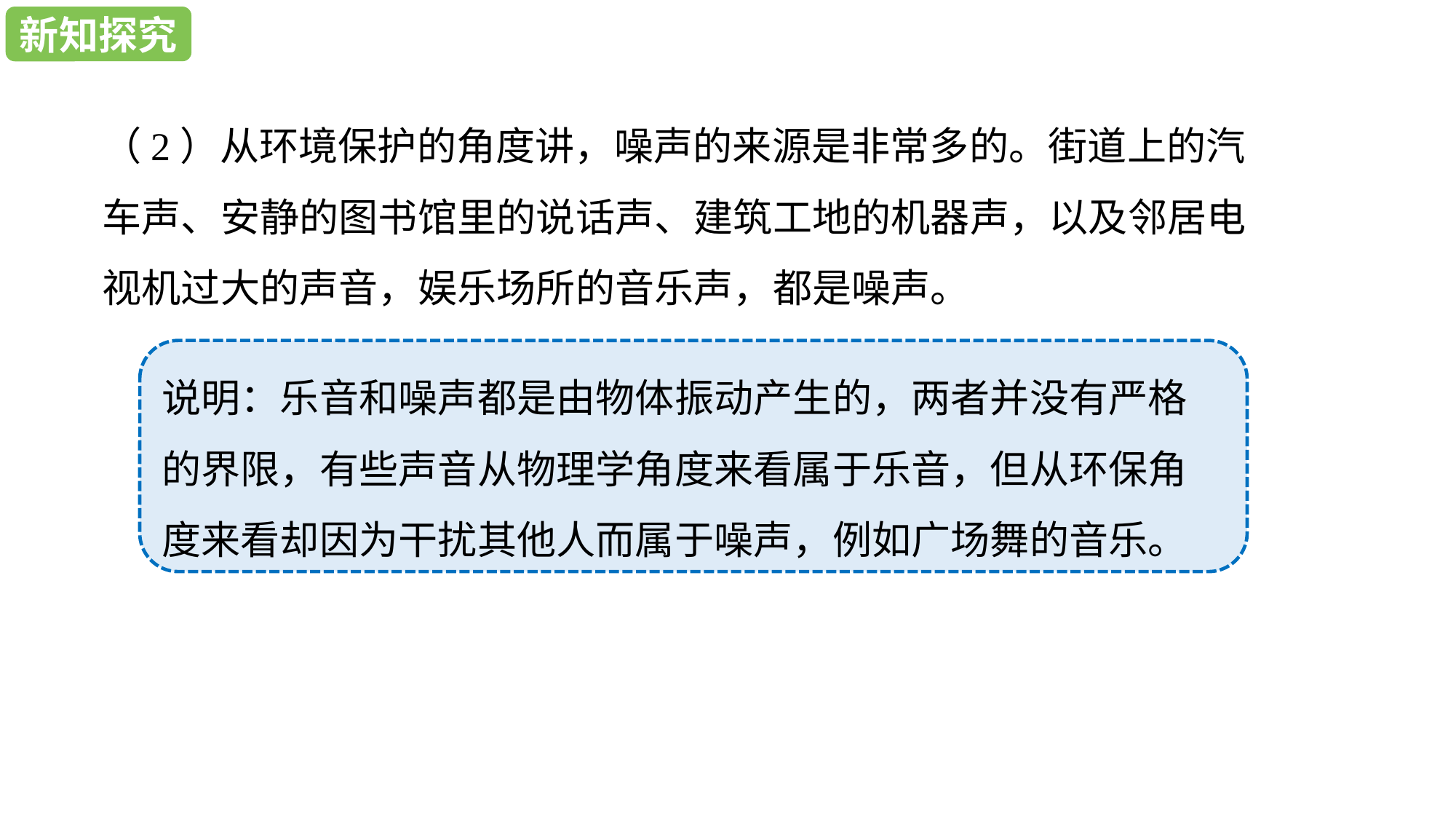

新知探究
新知探究
（2）从环境保护的角度讲，噪声的来源是非常多的。街道上的汽车声、安静的图书馆里的说话声、建筑工地的机器声，以及邻居电视机过大的声音，娱乐场所的音乐声，都是噪声。
说明：乐音和噪声都是由物体振动产生的，两者并没有严格的界限，有些声音从物理学角度来看属于乐音，但从环保角度来看却因为干扰其他人而属于噪声，例如广场舞的音乐。